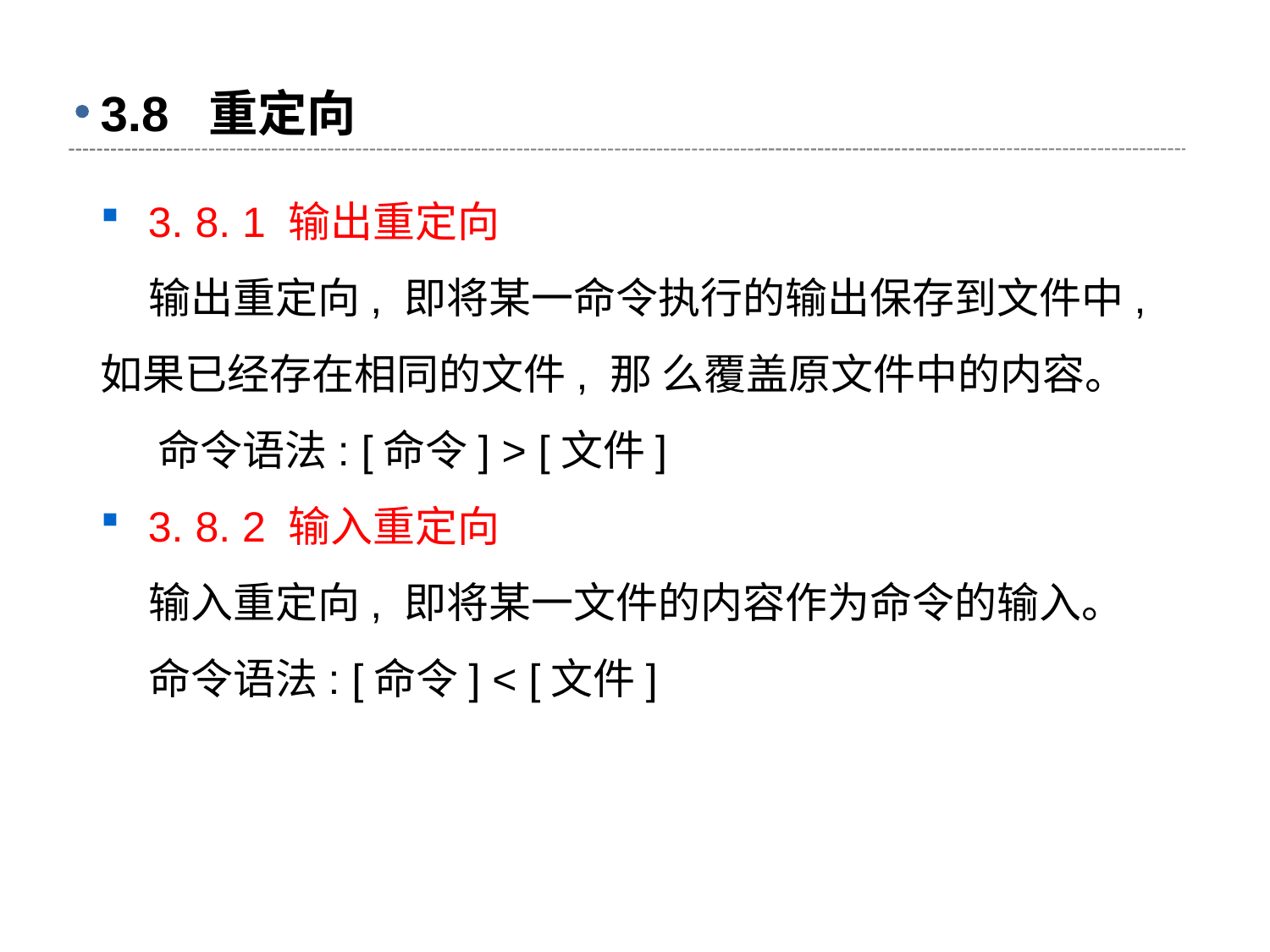

# 3.8  重定向
3. 8. 1 输出重定向
    输出重定向, 即将某一命令执行的输出保存到文件中, 如果已经存在相同的文件, 那 么覆盖原文件中的内容。
     命令语法: [命令] > [文件]
3. 8. 2 输入重定向
    输入重定向, 即将某一文件的内容作为命令的输入。
    命令语法: [命令] < [文件]